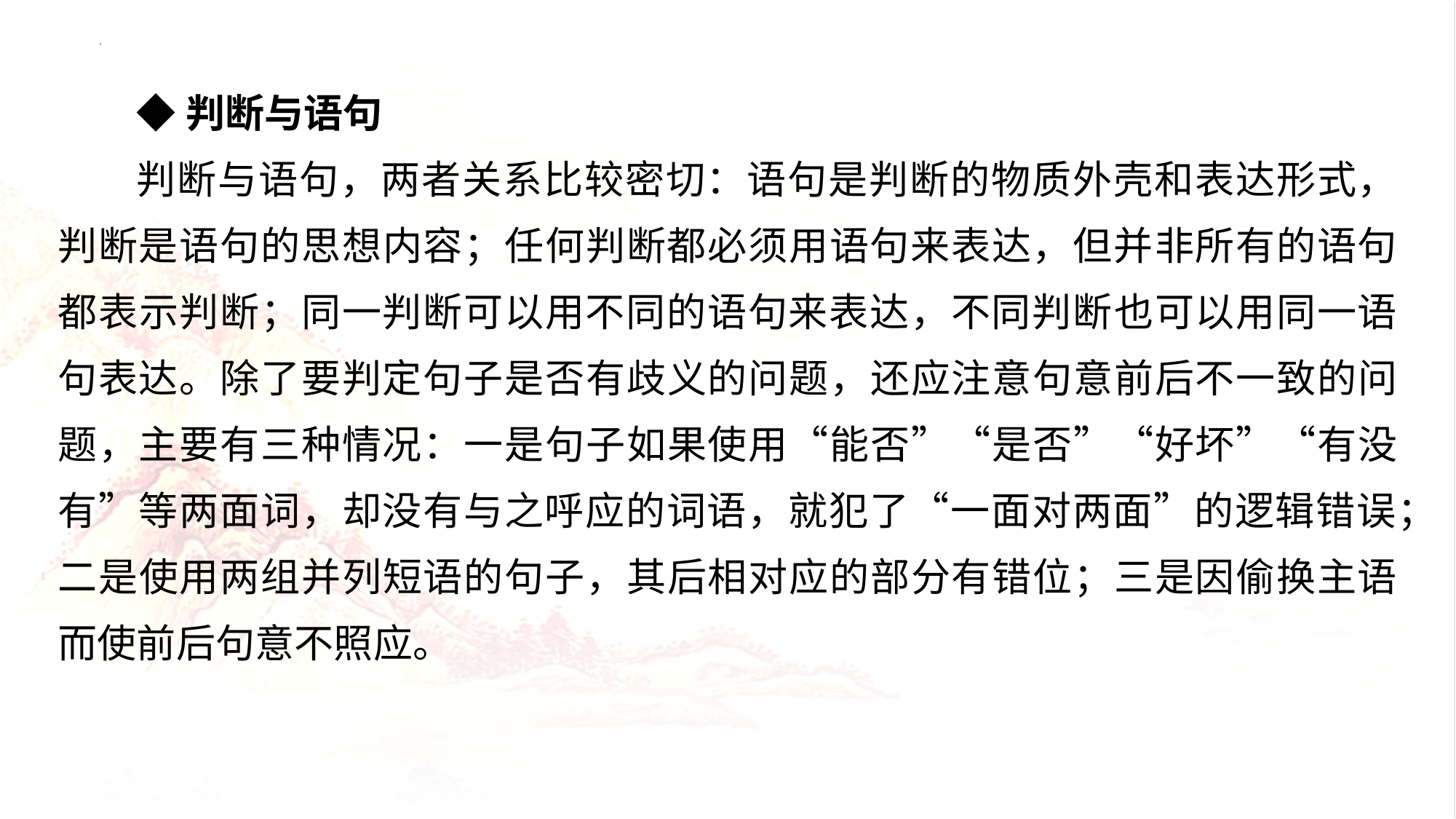

◆判断与语句
判断与语句，两者关系比较密切：语句是判断的物质外壳和表达形式，判断是语句的思想内容；任何判断都必须用语句来表达，但并非所有的语句都表示判断；同一判断可以用不同的语句来表达，不同判断也可以用同一语句表达。除了要判定句子是否有歧义的问题，还应注意句意前后不一致的问题，主要有三种情况：一是句子如果使用“能否”“是否”“好坏”“有没有”等两面词，却没有与之呼应的词语，就犯了“一面对两面”的逻辑错误；二是使用两组并列短语的句子，其后相对应的部分有错位；三是因偷换主语而使前后句意不照应。